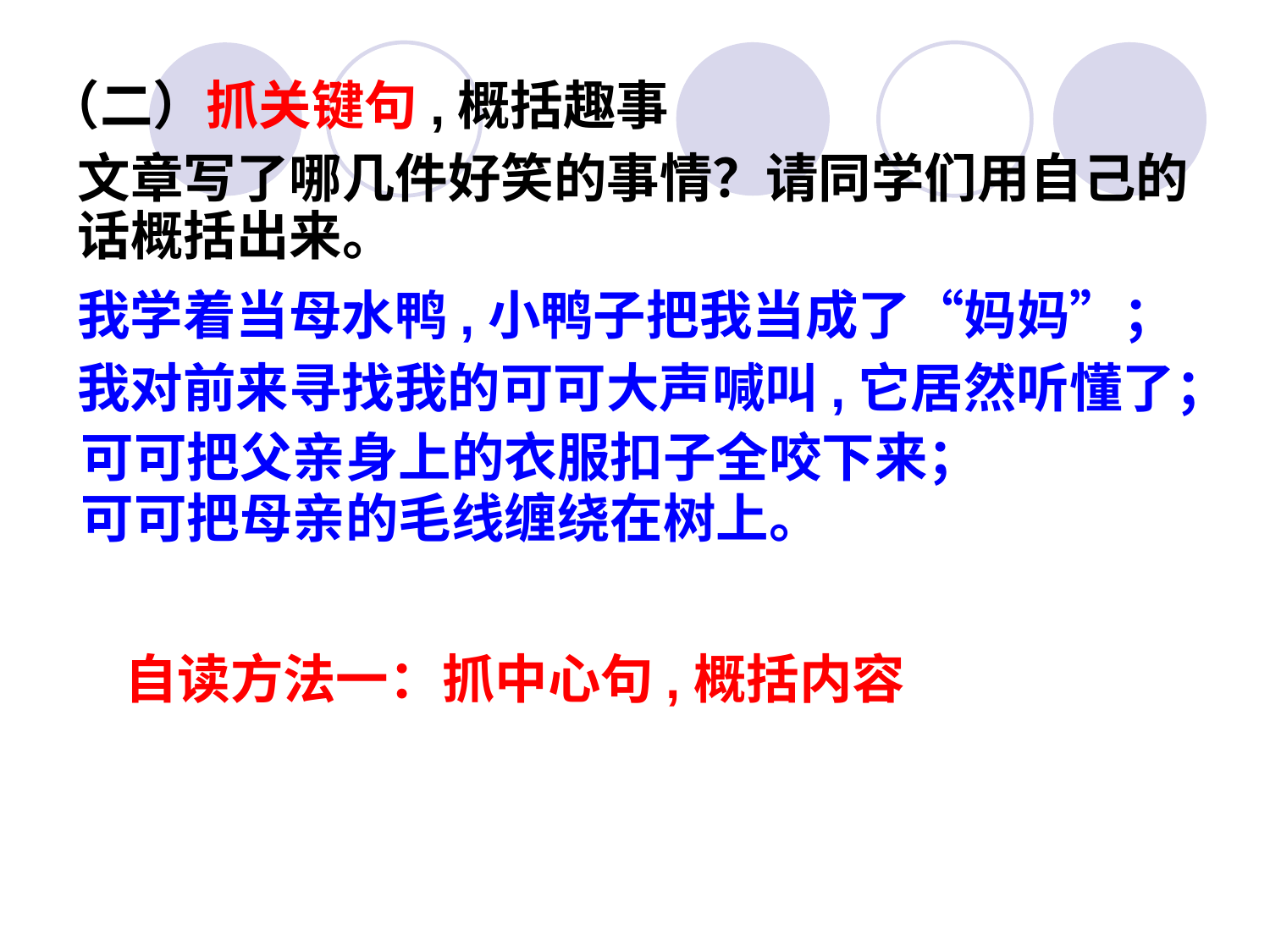

（二）抓关键句,概括趣事
文章写了哪几件好笑的事情？请同学们用自己的话概括出来。
我学着当母水鸭,小鸭子把我当成了“妈妈”；
我对前来寻找我的可可大声喊叫,它居然听懂了；
可可把父亲身上的衣服扣子全咬下来；
可可把母亲的毛线缠绕在树上。
自读方法一：抓中心句,概括内容